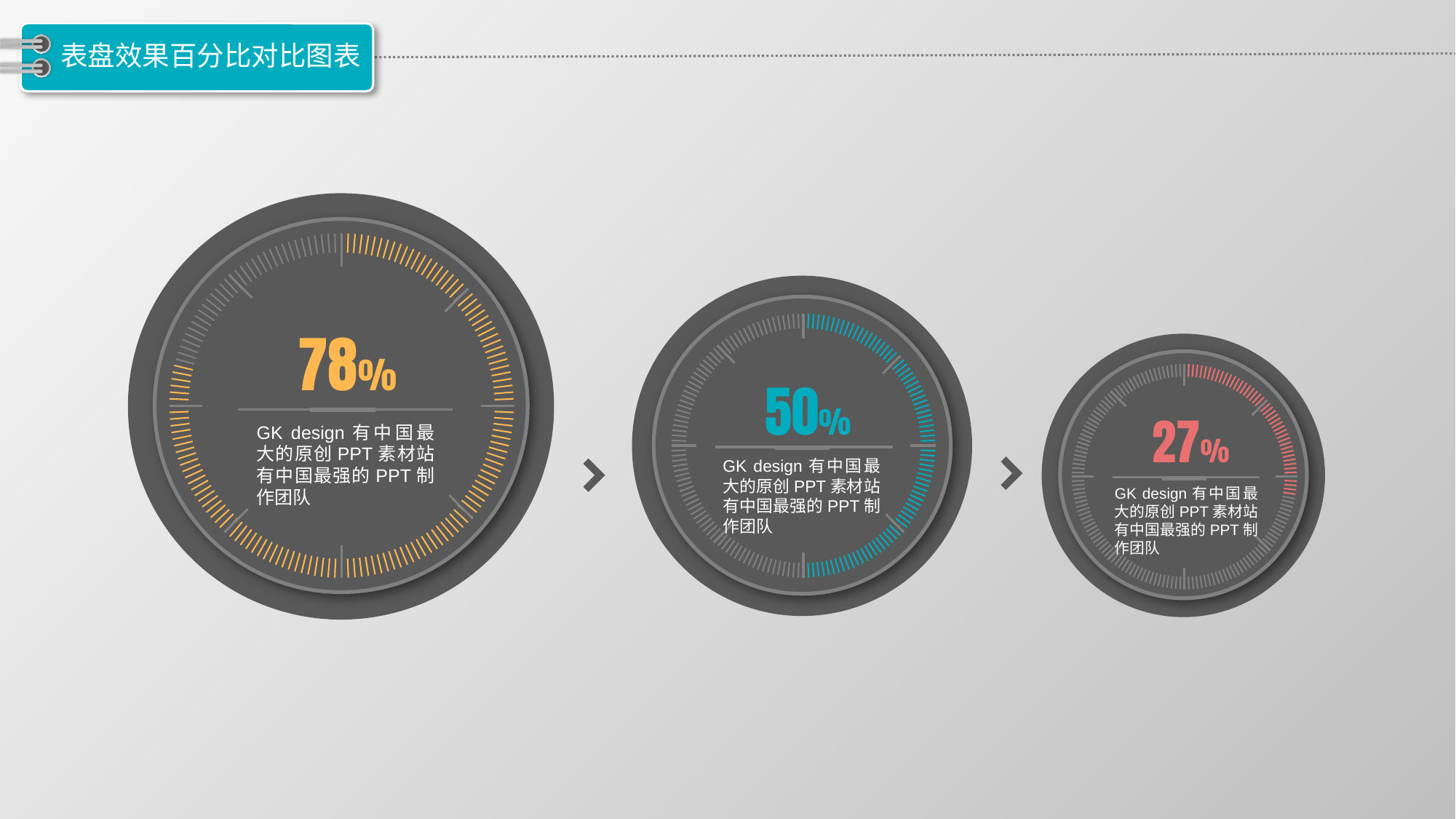

# 表盘效果百分比对比图表

78%
GK design有中国最大的原创PPT素材站有中国最强的PPT制作团队

50%
GK design有中国最大的原创PPT素材站有中国最强的PPT制作团队

27%
GK design有中国最大的原创PPT素材站有中国最强的PPT制作团队